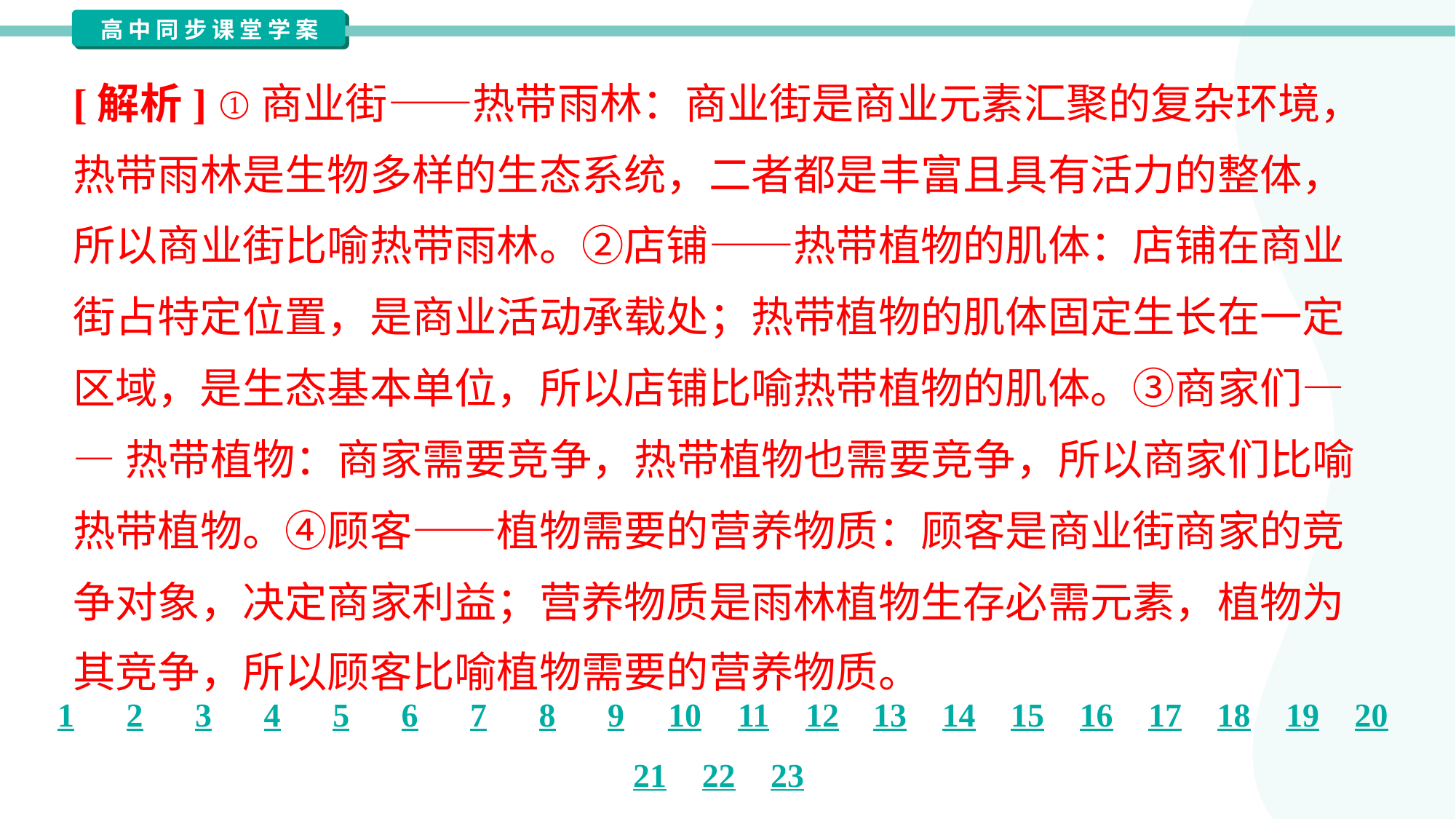

[解析] ①商业街——热带雨林：商业街是商业元素汇聚的复杂环境，
热带雨林是生物多样的生态系统，二者都是丰富且具有活力的整体，
所以商业街比喻热带雨林。②店铺——热带植物的肌体：店铺在商业
街占特定位置，是商业活动承载处；热带植物的肌体固定生长在一定
区域，是生态基本单位，所以店铺比喻热带植物的肌体。③商家们—
—热带植物：商家需要竞争，热带植物也需要竞争，所以商家们比喻
热带植物。④顾客——植物需要的营养物质：顾客是商业街商家的竞
争对象，决定商家利益；营养物质是雨林植物生存必需元素，植物为
其竞争，所以顾客比喻植物需要的营养物质。